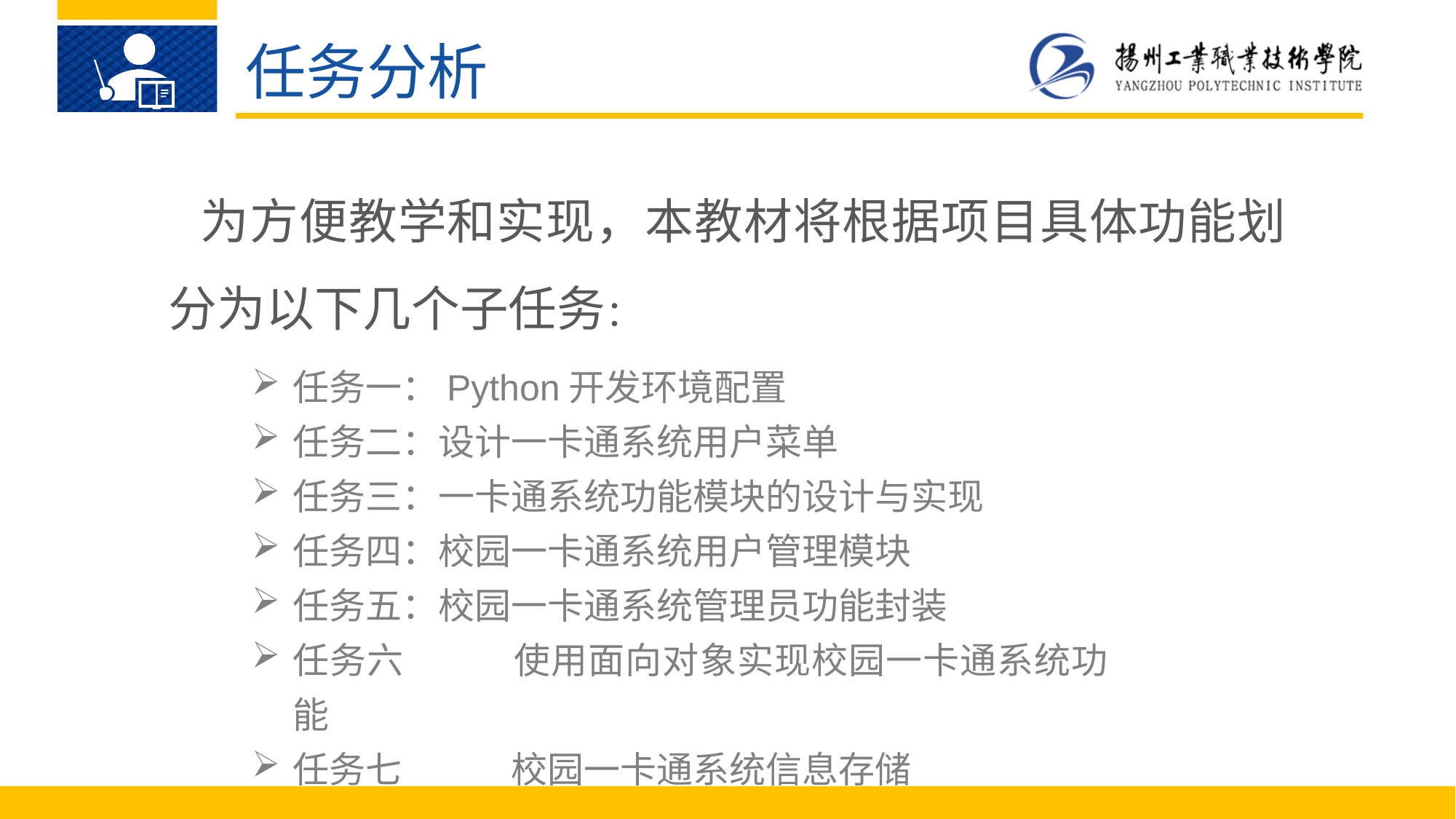

任务分析
为方便教学和实现，本教材将根据项目具体功能划分为以下几个子任务：

任务一：Python开发环境配置
任务二：设计一卡通系统用户菜单
任务三：一卡通系统功能模块的设计与实现
任务四：校园一卡通系统用户管理模块
任务五：校园一卡通系统管理员功能封装
任务六	使用面向对象实现校园一卡通系统功能
任务七	校园一卡通系统信息存储